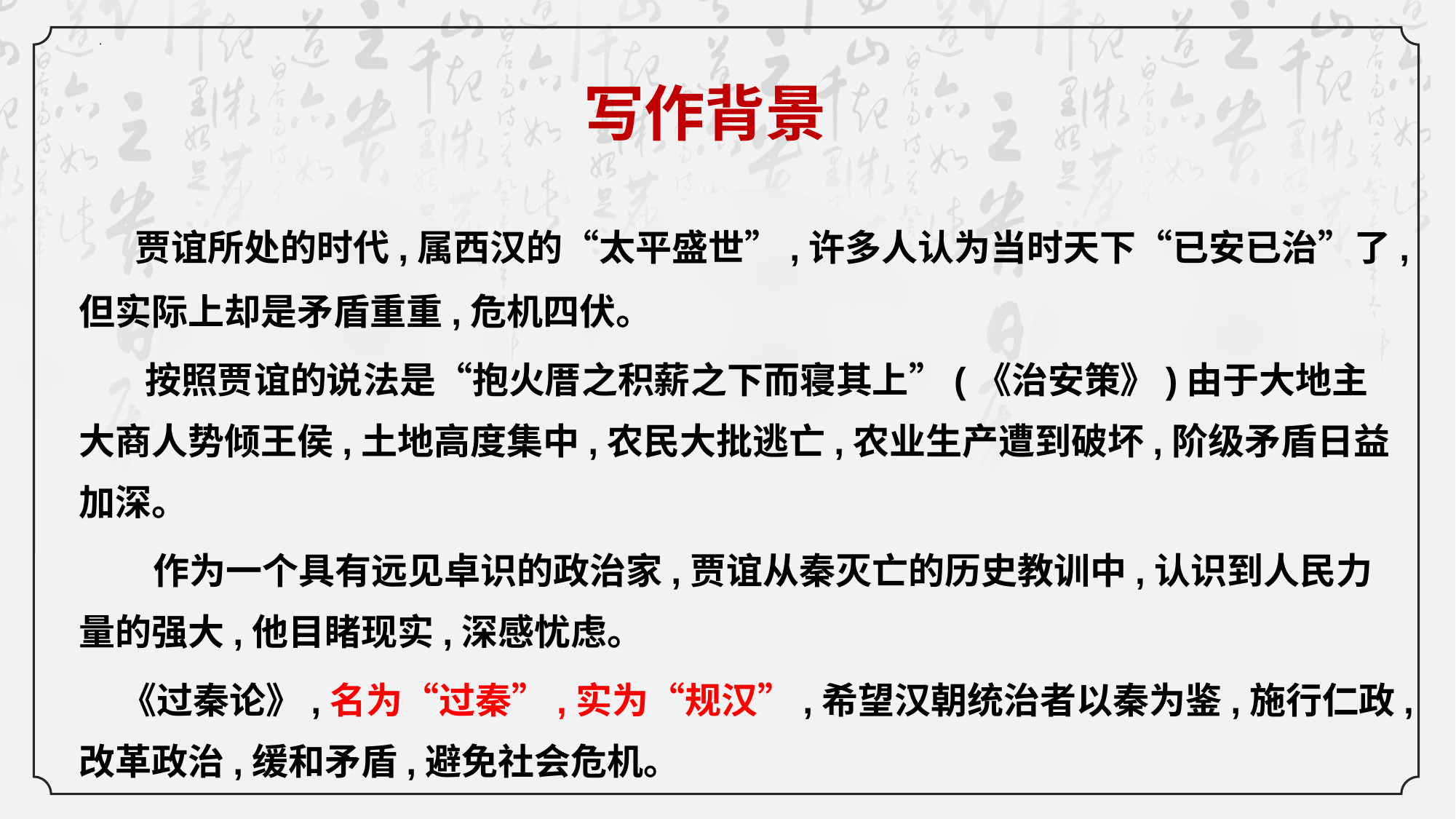

写作背景
    贾谊所处的时代,属西汉的“太平盛世”,许多人认为当时天下“已安已治”了,但实际上却是矛盾重重,危机四伏。
       按照贾谊的说法是“抱火厝之积薪之下而寝其上”(《治安策》)由于大地主大商人势倾王侯,土地高度集中,农民大批逃亡,农业生产遭到破坏,阶级矛盾日益加深。
        作为一个具有远见卓识的政治家,贾谊从秦灭亡的历史教训中,认识到人民力量的强大,他目睹现实,深感忧虑。
    《过秦论》,名为“过秦”,实为“规汉”,希望汉朝统治者以秦为鉴,施行仁政,改革政治,缓和矛盾,避免社会危机。